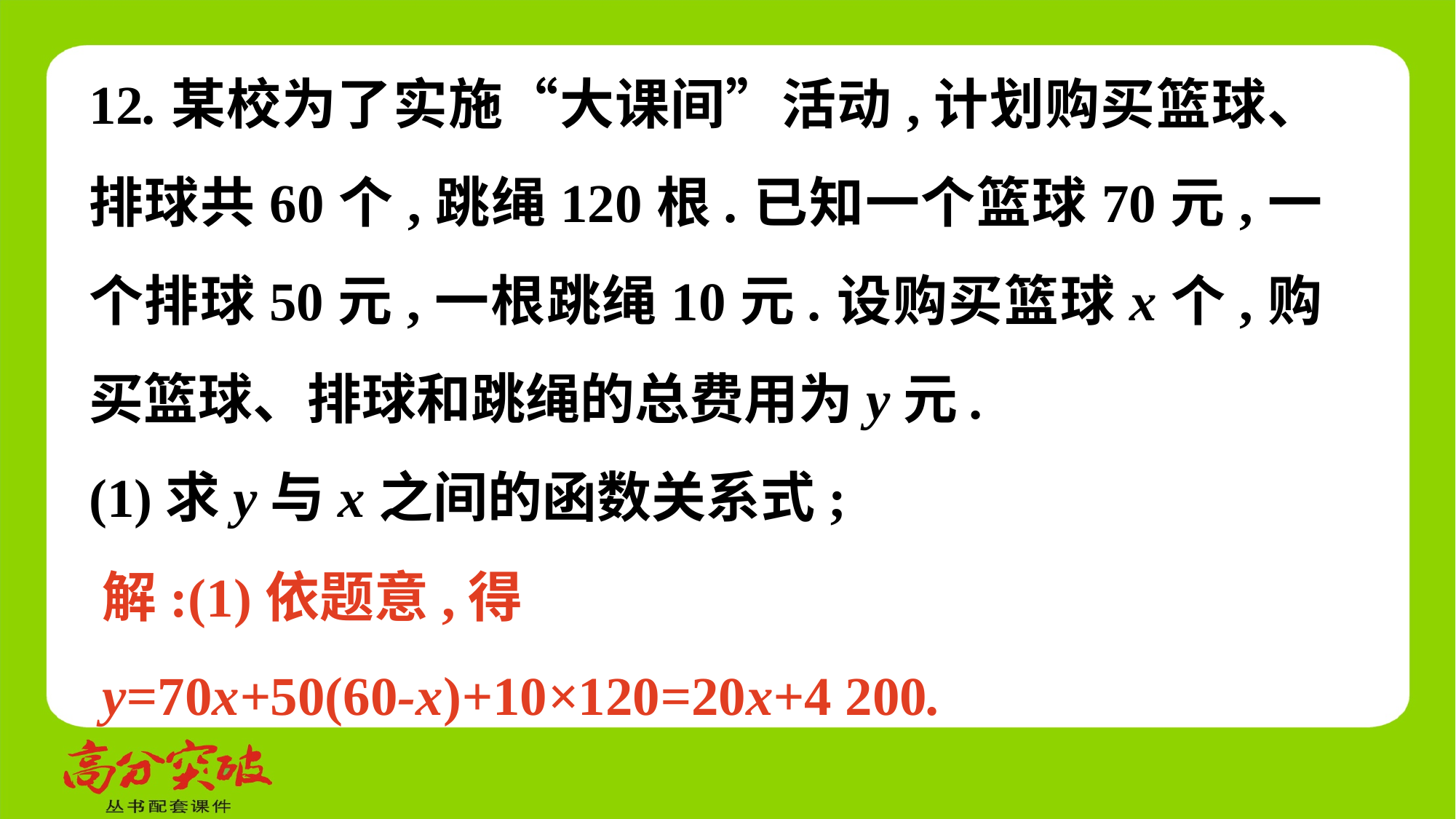

12.某校为了实施“大课间”活动,计划购买篮球、排球共60个,跳绳120根.已知一个篮球70元,一个排球50元,一根跳绳10元.设购买篮球x个,购买篮球、排球和跳绳的总费用为y元.
(1)求y与x之间的函数关系式;
解:(1)依题意,得
y=70x+50(60-x)+10×120=20x+4 200.